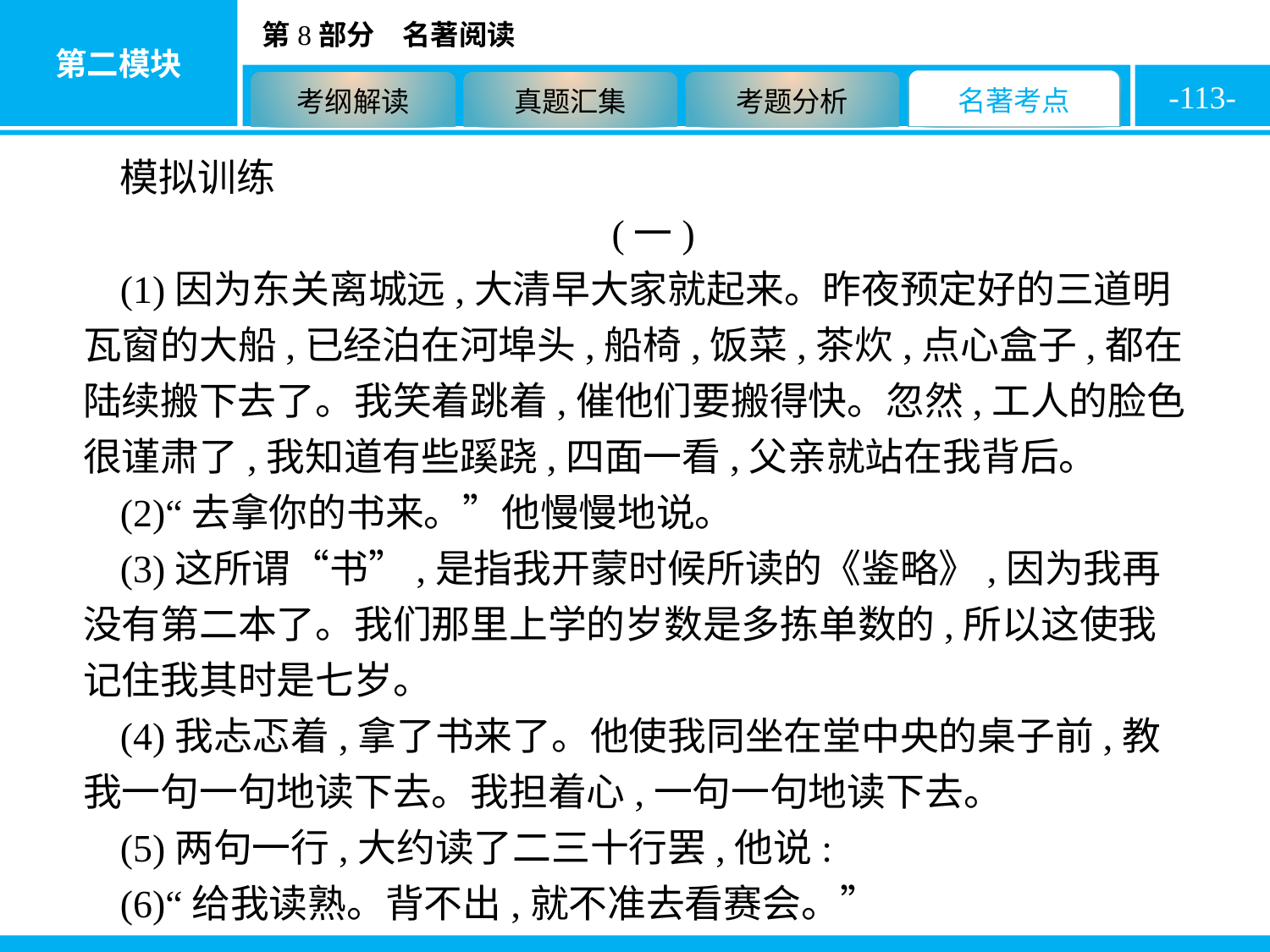

-113-
模拟训练
(一)
(1)因为东关离城远,大清早大家就起来。昨夜预定好的三道明瓦窗的大船,已经泊在河埠头,船椅,饭菜,茶炊,点心盒子,都在陆续搬下去了。我笑着跳着,催他们要搬得快。忽然,工人的脸色很谨肃了,我知道有些蹊跷,四面一看,父亲就站在我背后。
(2)“去拿你的书来。”他慢慢地说。
(3)这所谓“书”,是指我开蒙时候所读的《鉴略》,因为我再没有第二本了。我们那里上学的岁数是多拣单数的,所以这使我记住我其时是七岁。
(4)我忐忑着,拿了书来了。他使我同坐在堂中央的桌子前,教我一句一句地读下去。我担着心,一句一句地读下去。
(5)两句一行,大约读了二三十行罢,他说:
(6)“给我读熟。背不出,就不准去看赛会。”